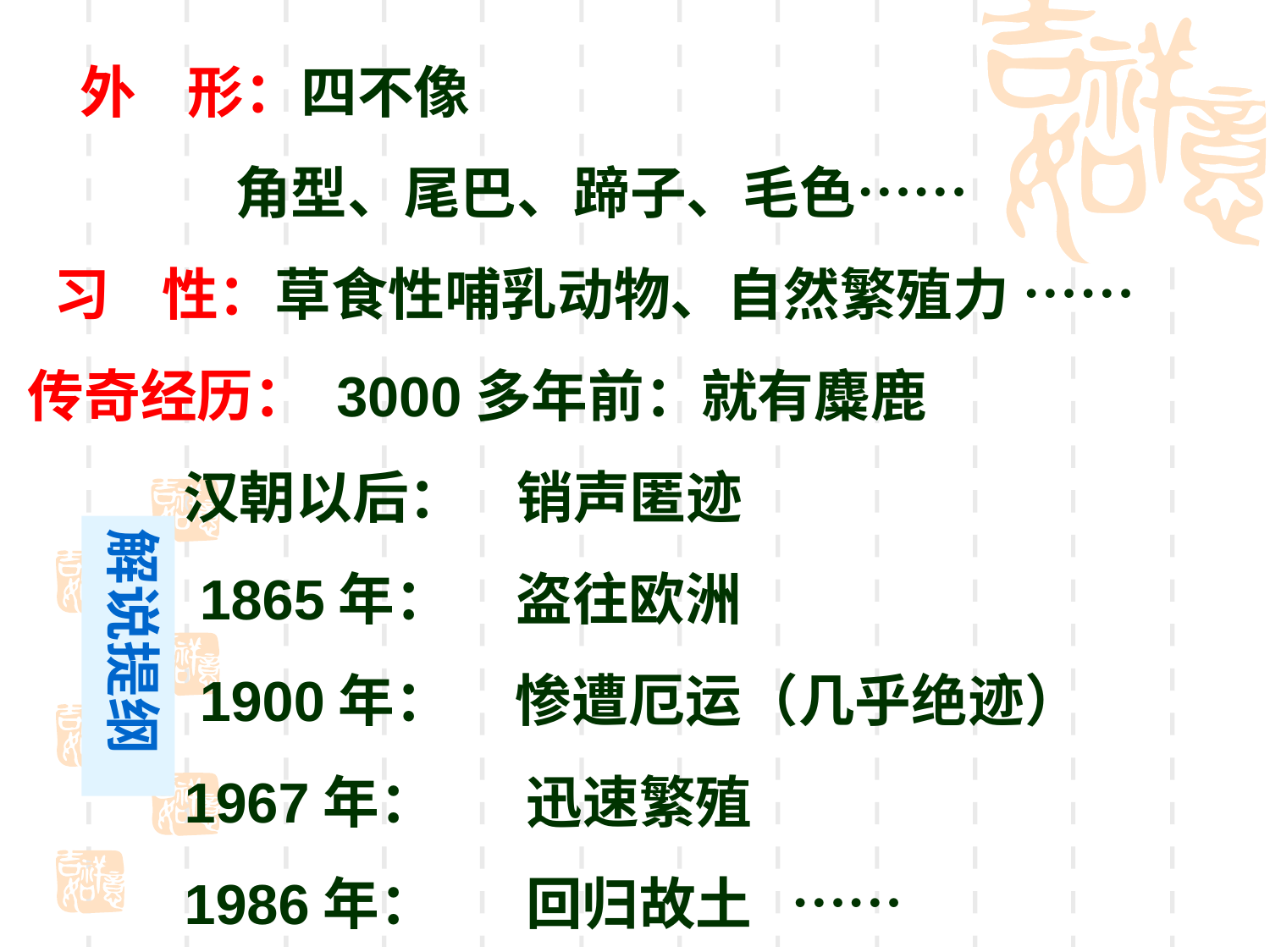

外    形：四不像
               角型、尾巴、蹄子、毛色……
 习    性：草食性哺乳动物、自然繁殖力 ……
传奇经历： 3000多年前：就有麋鹿
           汉朝以后：    销声匿迹
           1865年：     盗往欧洲
           1900年：     惨遭厄运（几乎绝迹）
          1967年：       迅速繁殖
          1986年：       回归故土   ……

解说提纲